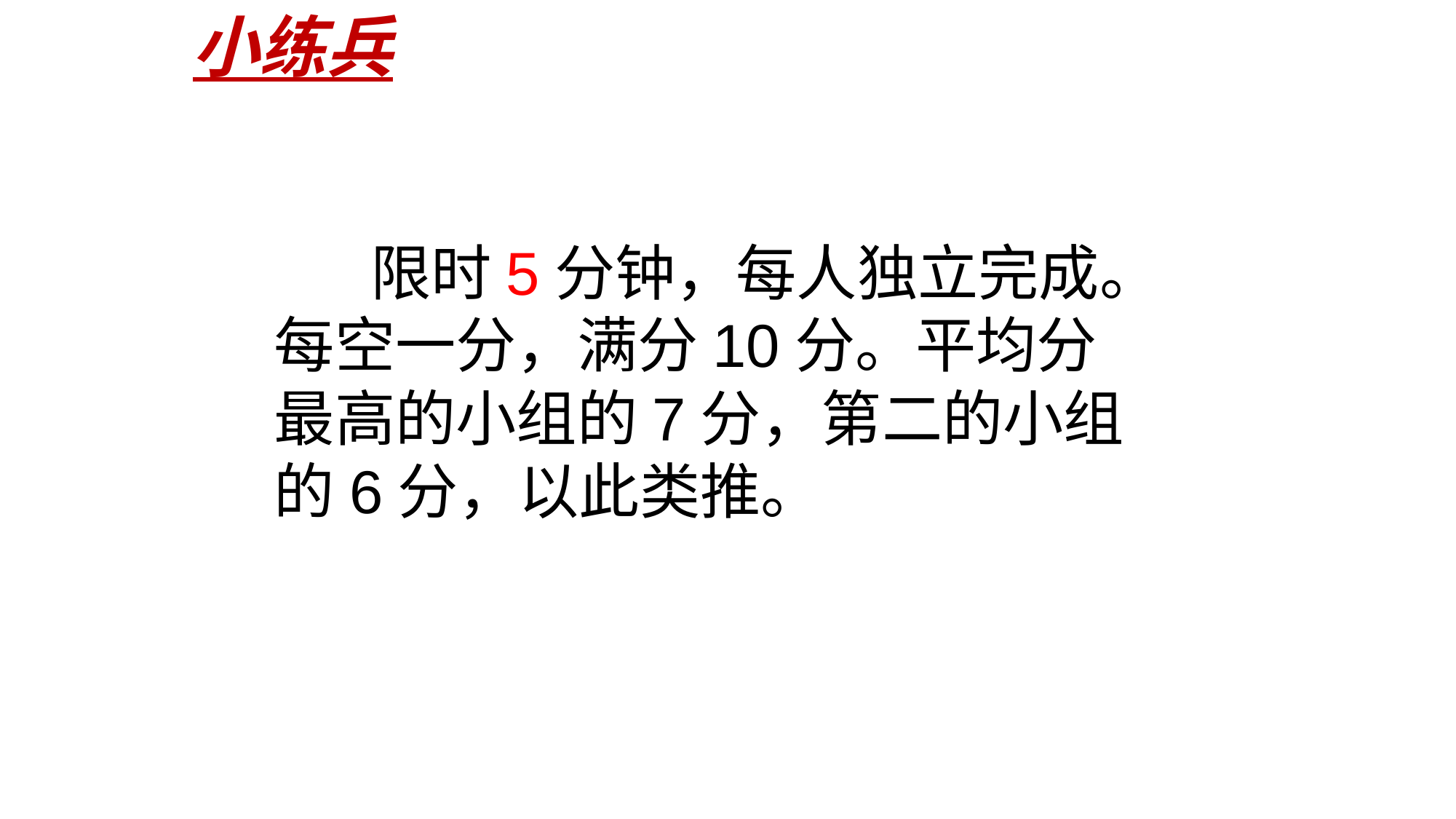

小练兵
      限时5分钟，每人独立完成。每空一分，满分10分。平均分最高的小组的7分，第二的小组的6分，以此类推。